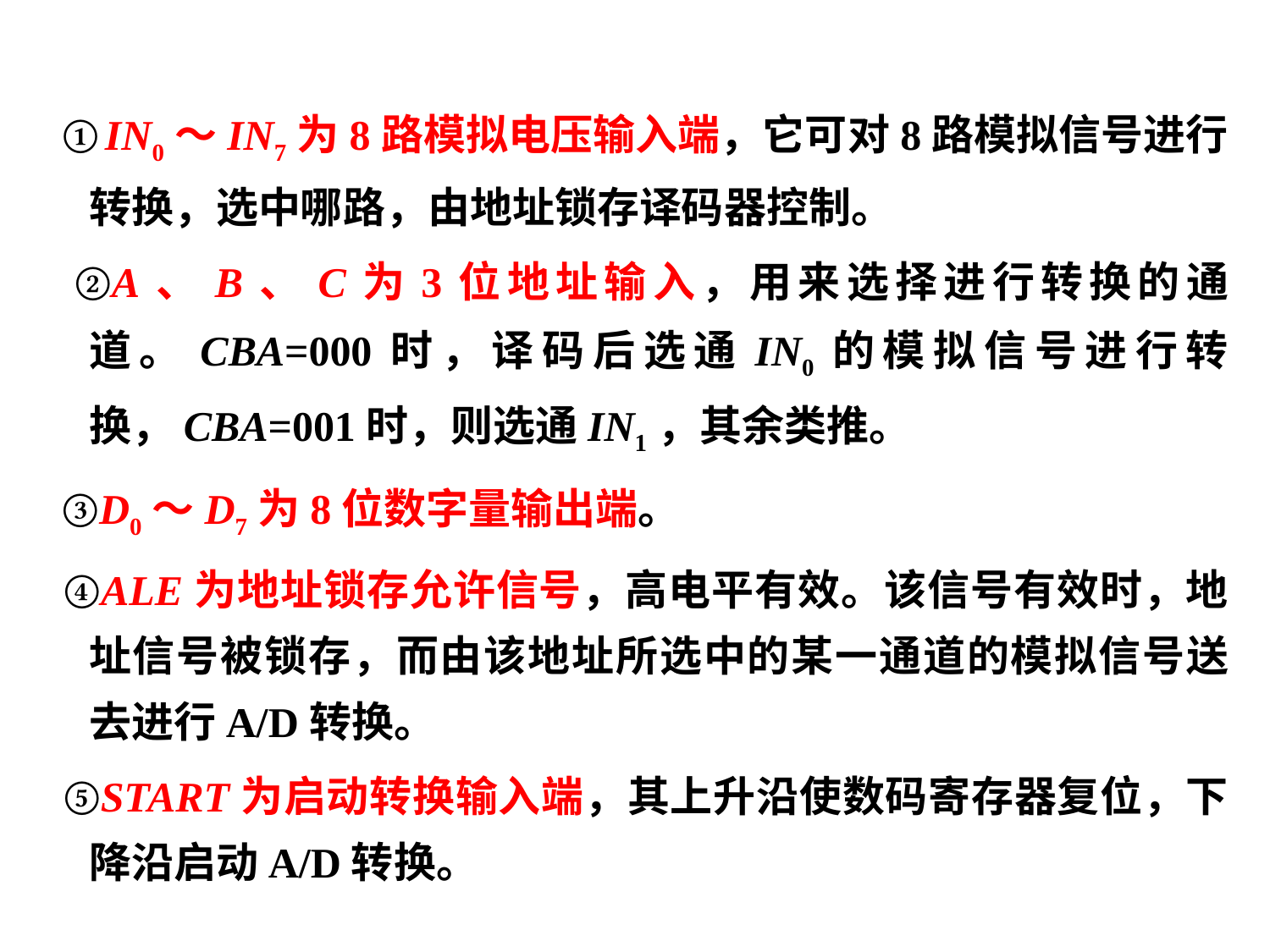

①IN0～IN7为8路模拟电压输入端，它可对8路模拟信号进行转换，选中哪路，由地址锁存译码器控制。
  ②A、B、C为3位地址输入，用来选择进行转换的通道。CBA=000时，译码后选通IN0的模拟信号进行转换，CBA=001时，则选通IN1，其余类推。
  ③D0～D7为8位数字量输出端。
  ④ALE为地址锁存允许信号，高电平有效。该信号有效时，地址信号被锁存，而由该地址所选中的某一通道的模拟信号送去进行A/D转换。
  ⑤START为启动转换输入端，其上升沿使数码寄存器复位，下降沿启动A/D转换。